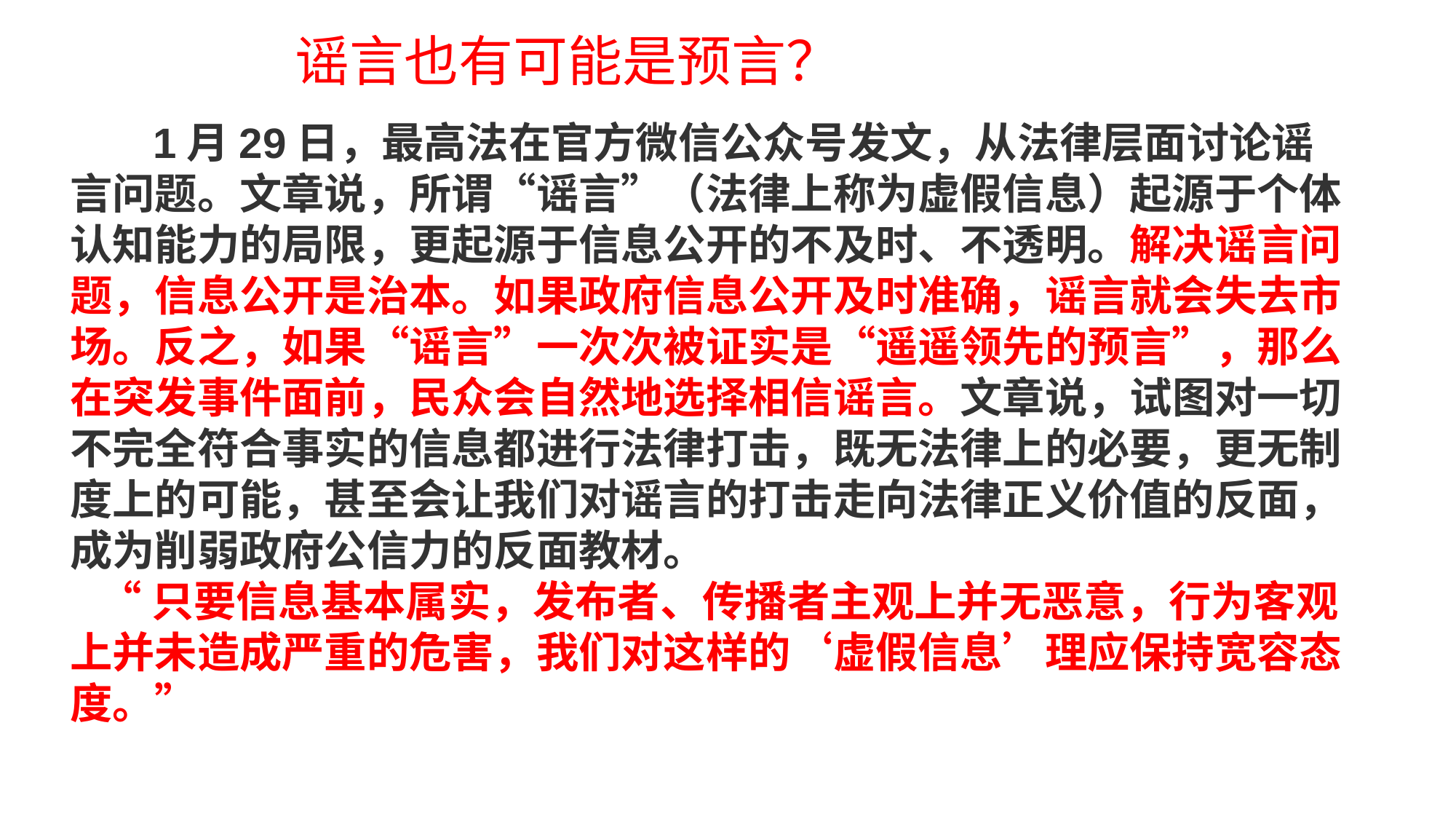

谣言也有可能是预言？
       1月29日，最高法在官方微信公众号发文，从法律层面讨论谣言问题。文章说，所谓“谣言”（法律上称为虚假信息）起源于个体认知能力的局限，更起源于信息公开的不及时、不透明。解决谣言问题，信息公开是治本。如果政府信息公开及时准确，谣言就会失去市场。反之，如果“谣言”一次次被证实是“遥遥领先的预言”，那么在突发事件面前，民众会自然地选择相信谣言。文章说，试图对一切不完全符合事实的信息都进行法律打击，既无法律上的必要，更无制度上的可能，甚至会让我们对谣言的打击走向法律正义价值的反面，成为削弱政府公信力的反面教材。
   “只要信息基本属实，发布者、传播者主观上并无恶意，行为客观上并未造成严重的危害，我们对这样的‘虚假信息’理应保持宽容态度。”